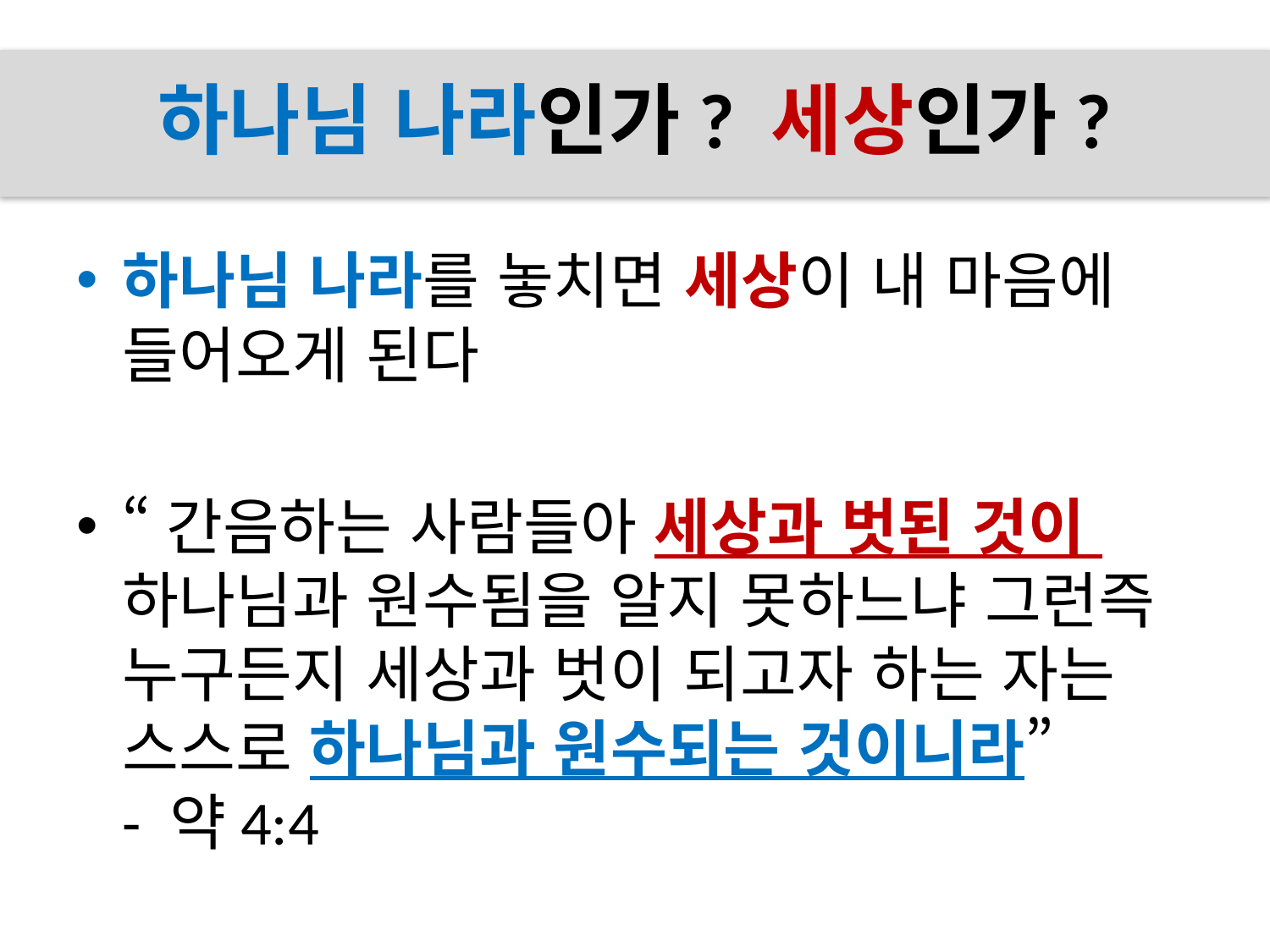

# 하나님 나라인가? 세상인가?

하나님 나라를 놓치면 세상이 내 마음에
들어오게 된다

“간음하는 사람들아 세상과 벗된 것이
하나님과 원수됨을 알지 못하느냐 그런즉
누구든지 세상과 벗이 되고자 하는 자는
스스로 하나님과 원수되는 것이니라”
- 약4:4